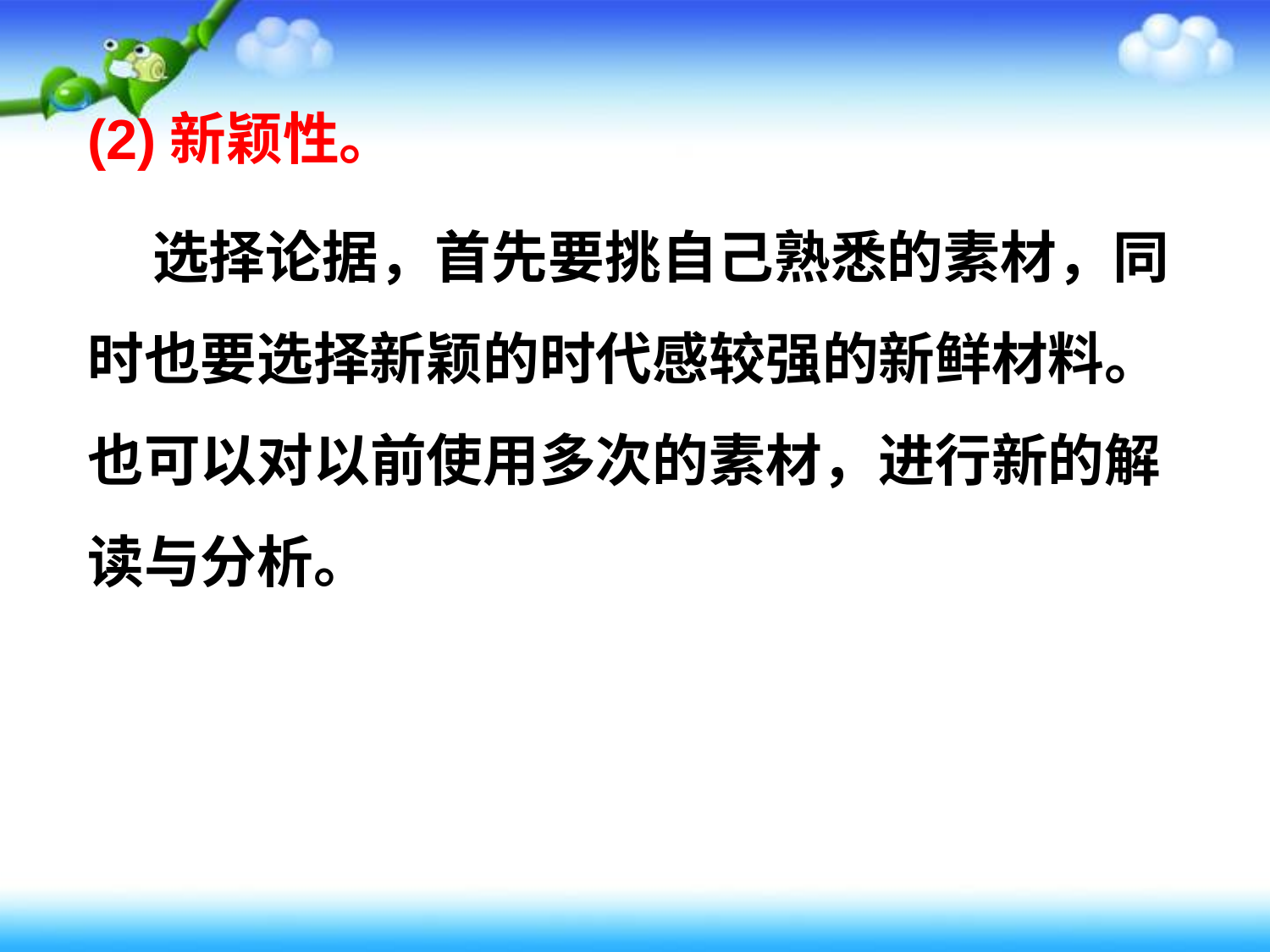

(2)新颖性。
    选择论据，首先要挑自己熟悉的素材，同时也要选择新颖的时代感较强的新鲜材料。也可以对以前使用多次的素材，进行新的解读与分析。